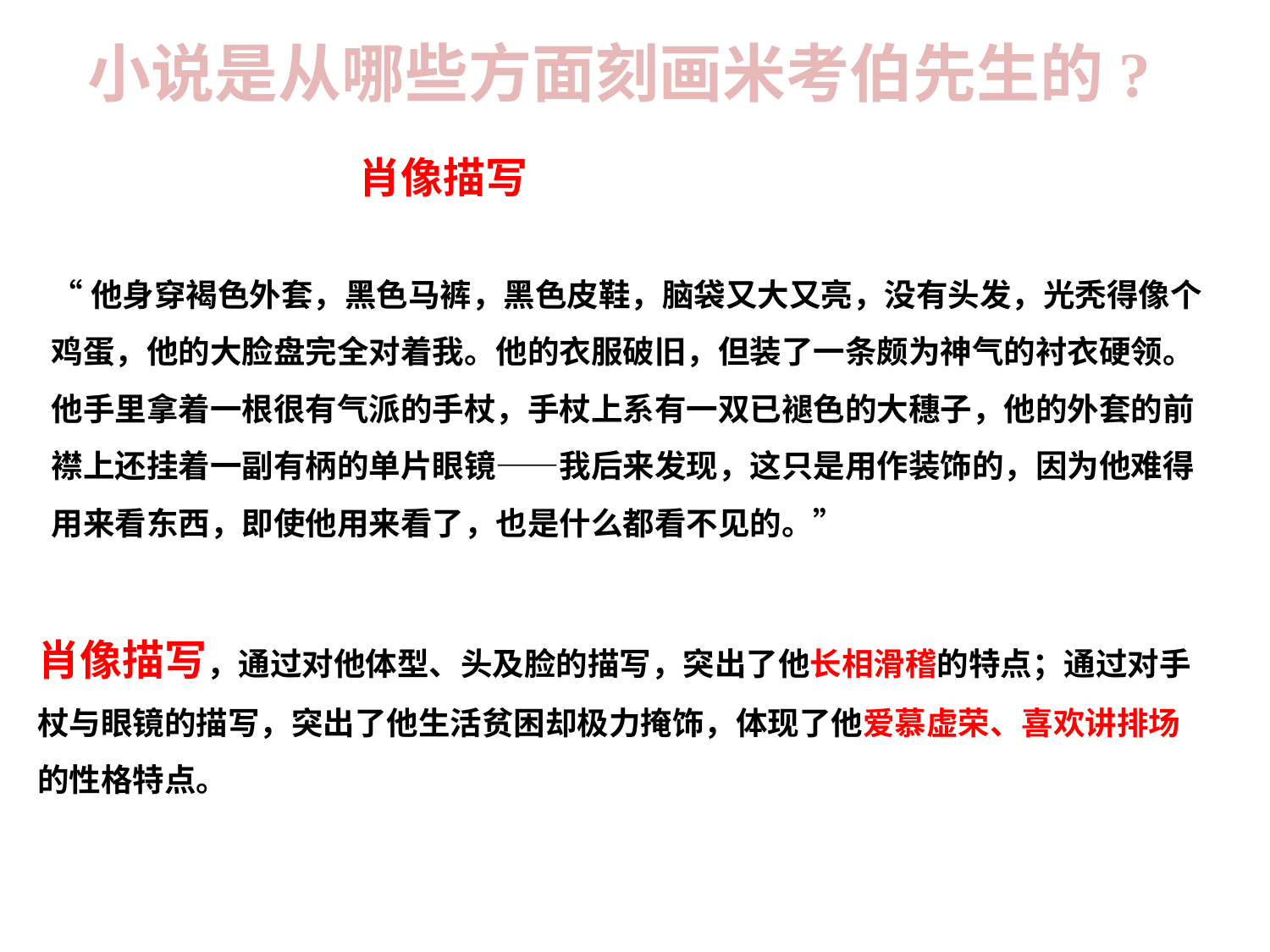

# 小说是从哪些方面刻画米考伯先生的?
肖像描写
“他身穿褐色外套，黑色马裤，黑色皮鞋，脑袋又大又亮，没有头发，光秃得像个鸡蛋，他的大脸盘完全对着我。他的衣服破旧，但装了一条颇为神气的衬衣硬领。他手里拿着一根很有气派的手杖，手杖上系有一双已褪色的大穗子，他的外套的前襟上还挂着一副有柄的单片眼镜——我后来发现，这只是用作装饰的，因为他难得用来看东西，即使他用来看了，也是什么都看不见的。”
肖像描写，通过对他体型、头及脸的描写，突出了他长相滑稽的特点；通过对手杖与眼镜的描写，突出了他生活贫困却极力掩饰，体现了他爱慕虚荣、喜欢讲排场的性格特点。